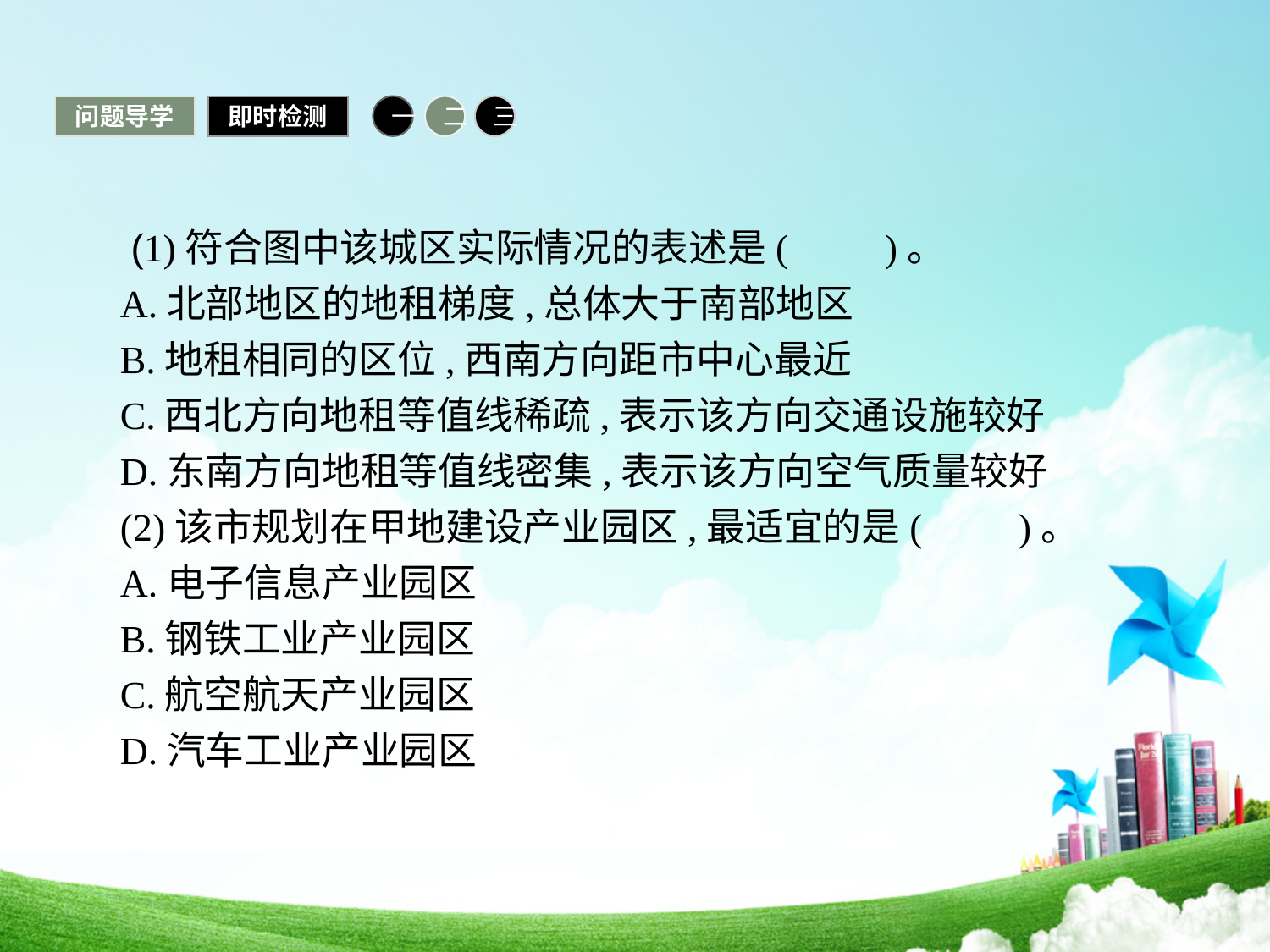

问题导学
即时检测
一
二
三
 (1)符合图中该城区实际情况的表述是(　　)。
A.北部地区的地租梯度,总体大于南部地区
B.地租相同的区位,西南方向距市中心最近
C.西北方向地租等值线稀疏,表示该方向交通设施较好
D.东南方向地租等值线密集,表示该方向空气质量较好
(2)该市规划在甲地建设产业园区,最适宜的是(　　)。
A.电子信息产业园区
B.钢铁工业产业园区
C.航空航天产业园区
D.汽车工业产业园区